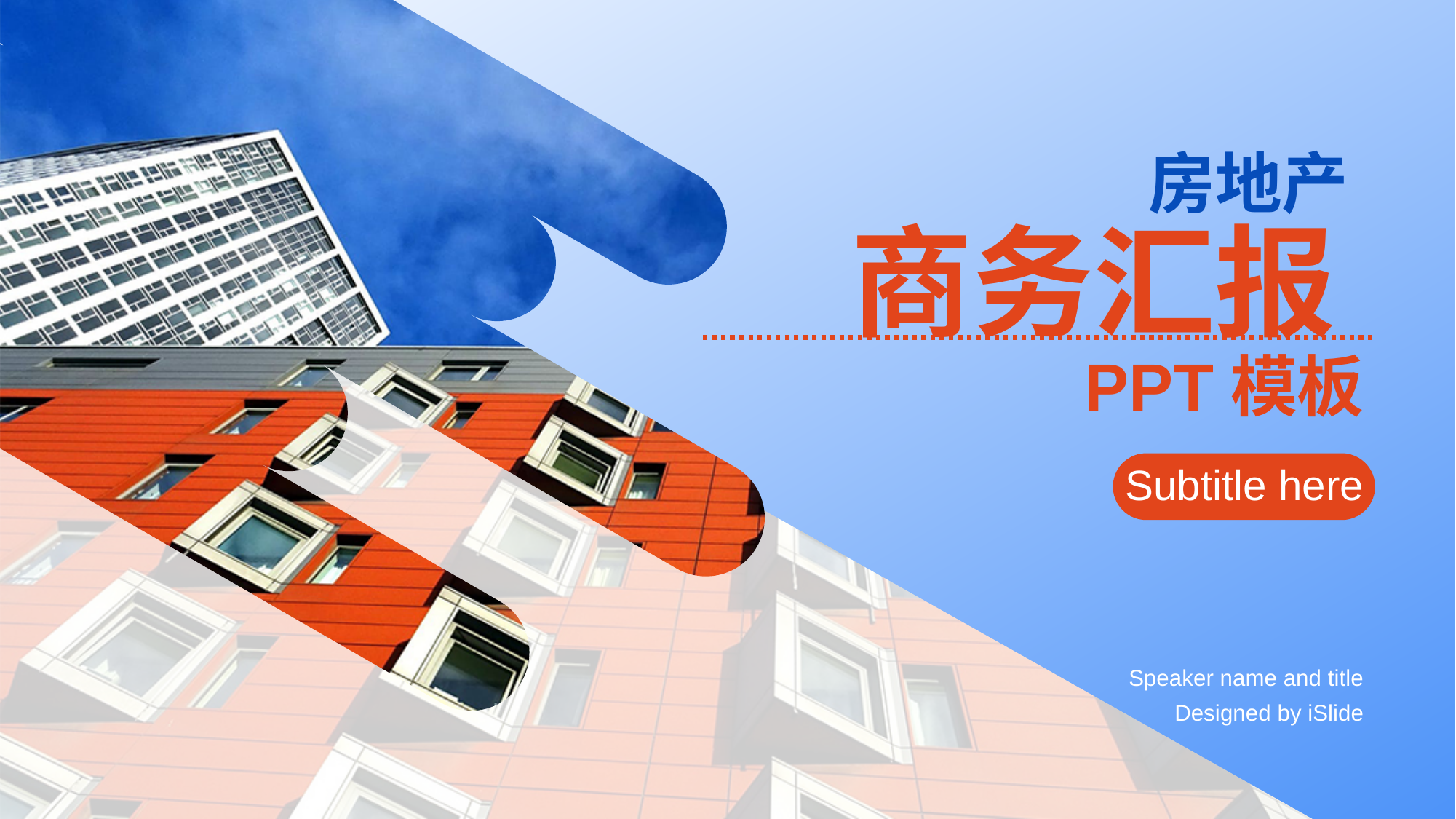

# 房地产 商务汇报 PPT模板
Subtitle here

Speaker name and title
Designed by iSlide